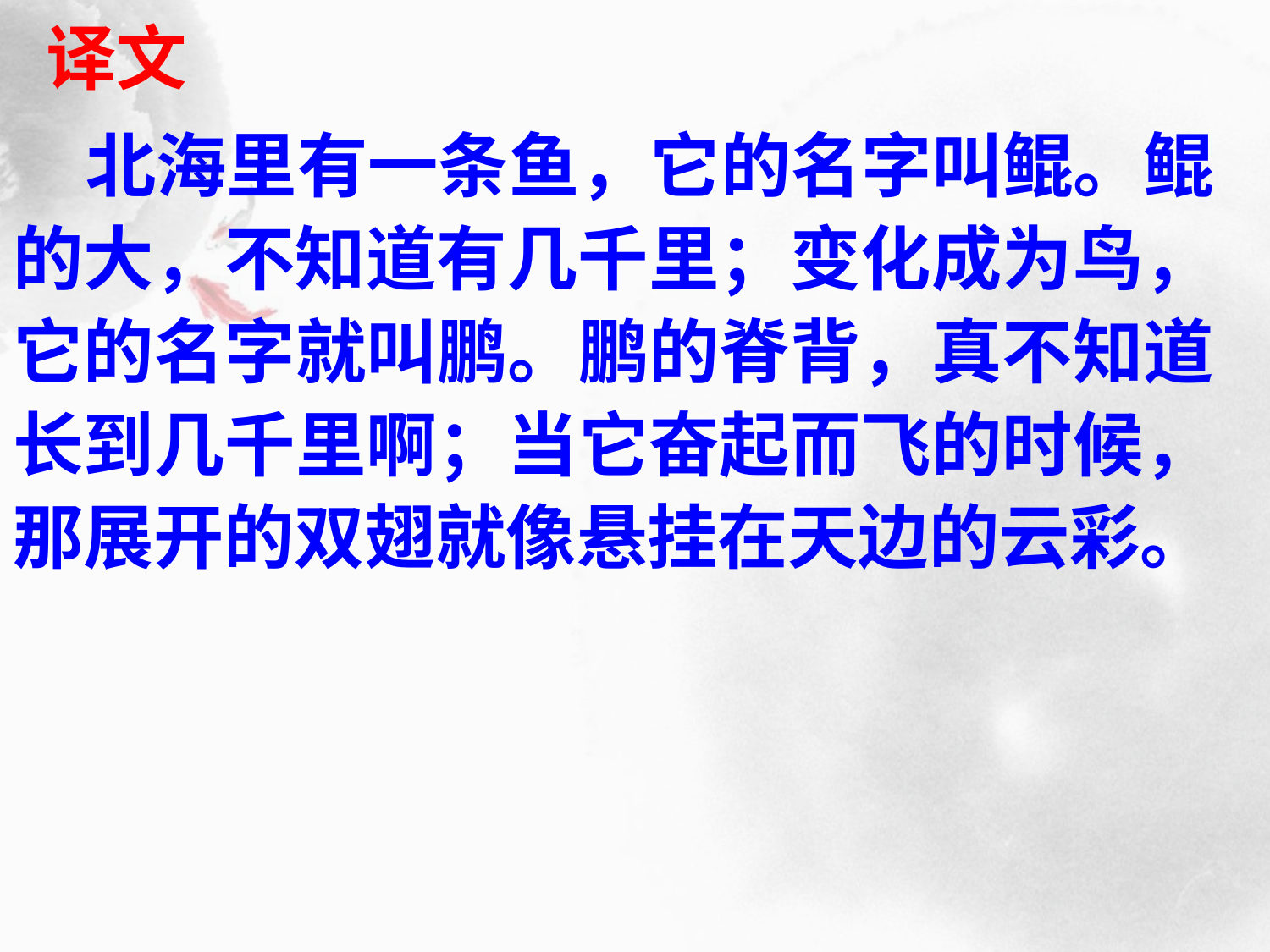

译文
    北海里有一条鱼，它的名字叫鲲。鲲的大，不知道有几千里；变化成为鸟，它的名字就叫鹏。鹏的脊背，真不知道长到几千里啊；当它奋起而飞的时候，那展开的双翅就像悬挂在天边的云彩。